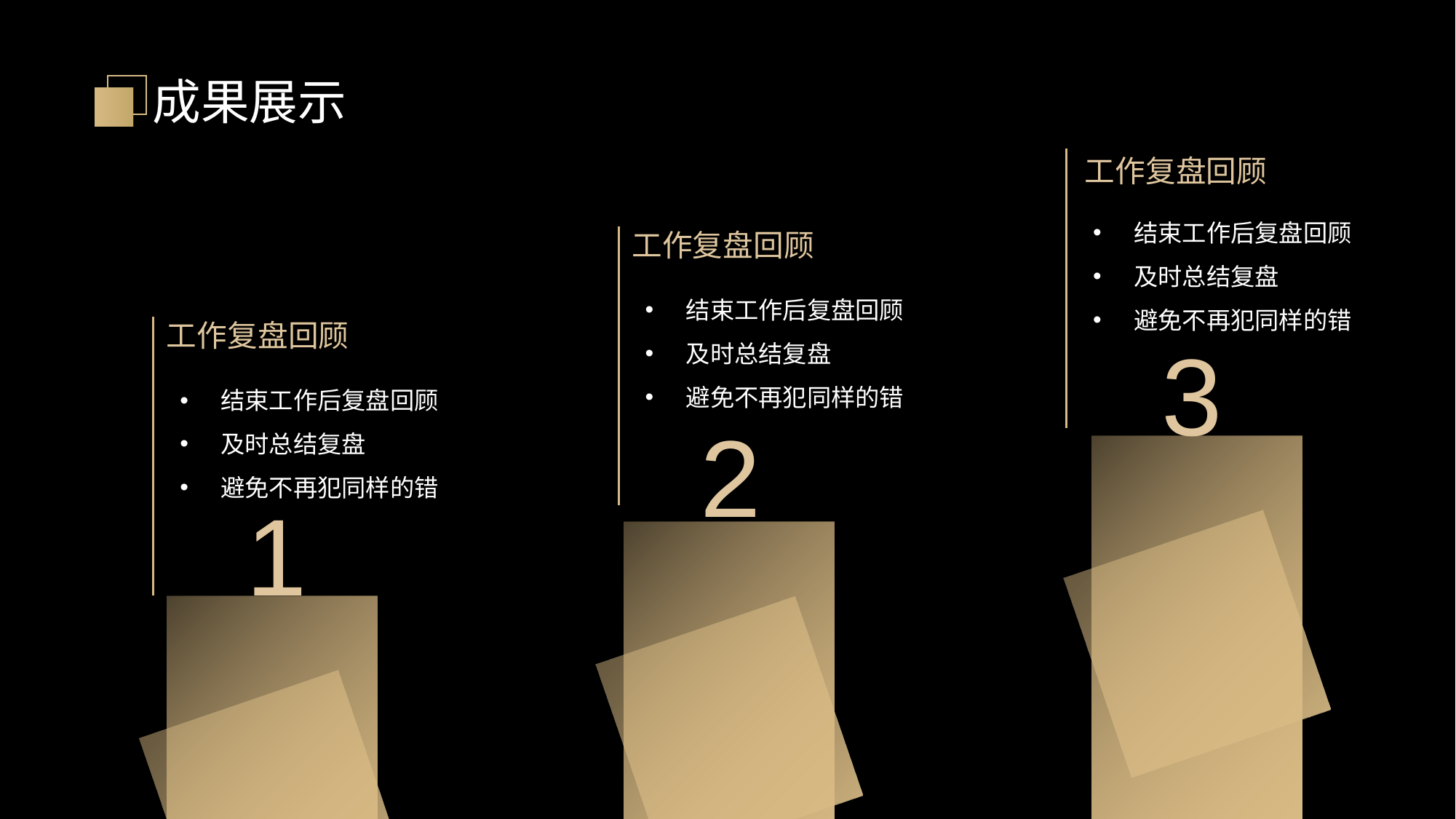

成果展示

工作复盘回顾
结束工作后复盘回顾
及时总结复盘
避免不再犯同样的错
工作复盘回顾
结束工作后复盘回顾
及时总结复盘
避免不再犯同样的错
工作复盘回顾
3
结束工作后复盘回顾
及时总结复盘
避免不再犯同样的错
2

1